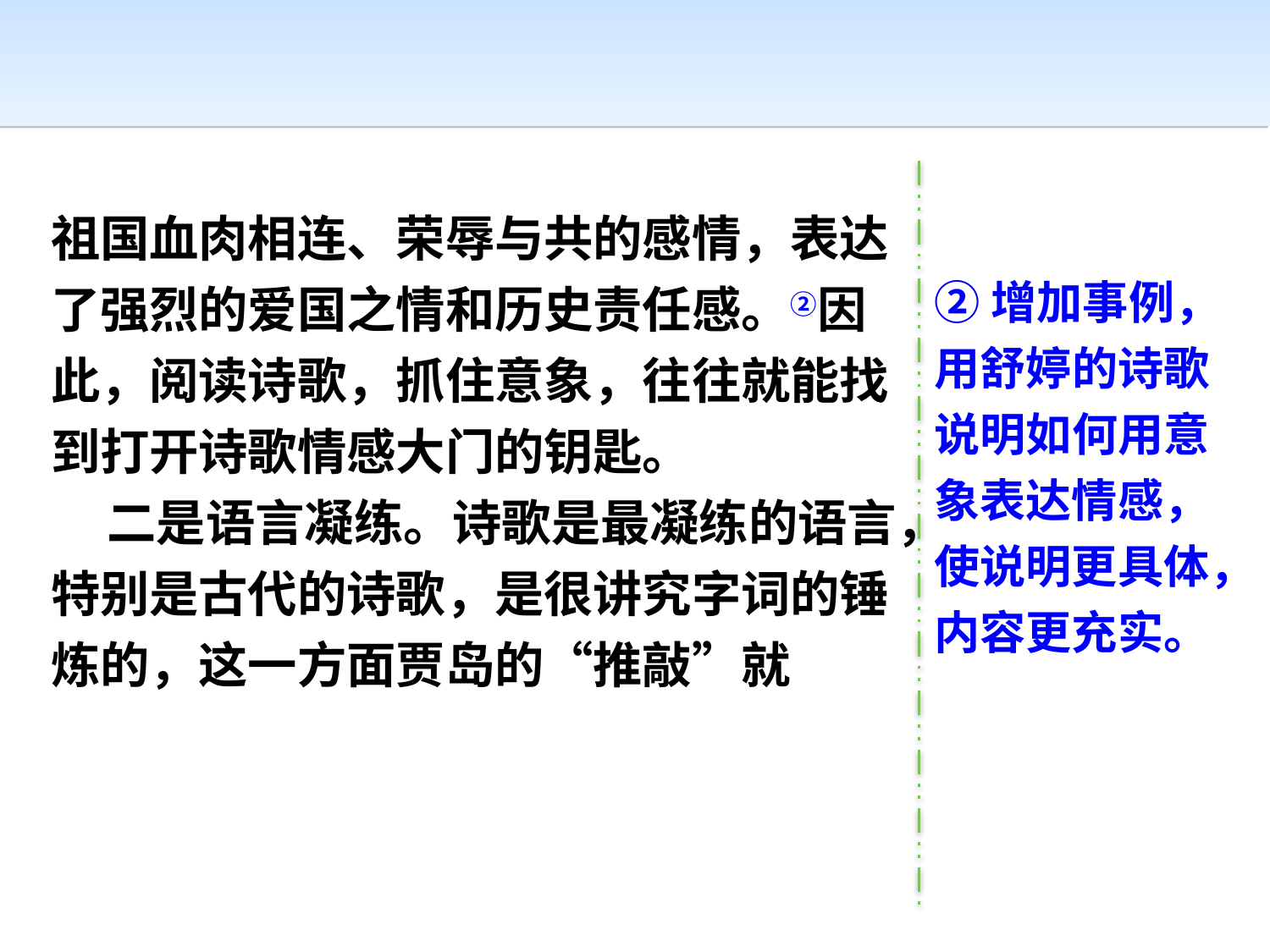

祖国血肉相连、荣辱与共的感情，表达了强烈的爱国之情和历史责任感。②因此，阅读诗歌，抓住意象，往往就能找到打开诗歌情感大门的钥匙。
    二是语言凝练。诗歌是最凝练的语言，特别是古代的诗歌，是很讲究字词的锤炼的，这一方面贾岛的“推敲”就
②增加事例，用舒婷的诗歌说明如何用意象表达情感，使说明更具体，内容更充实。